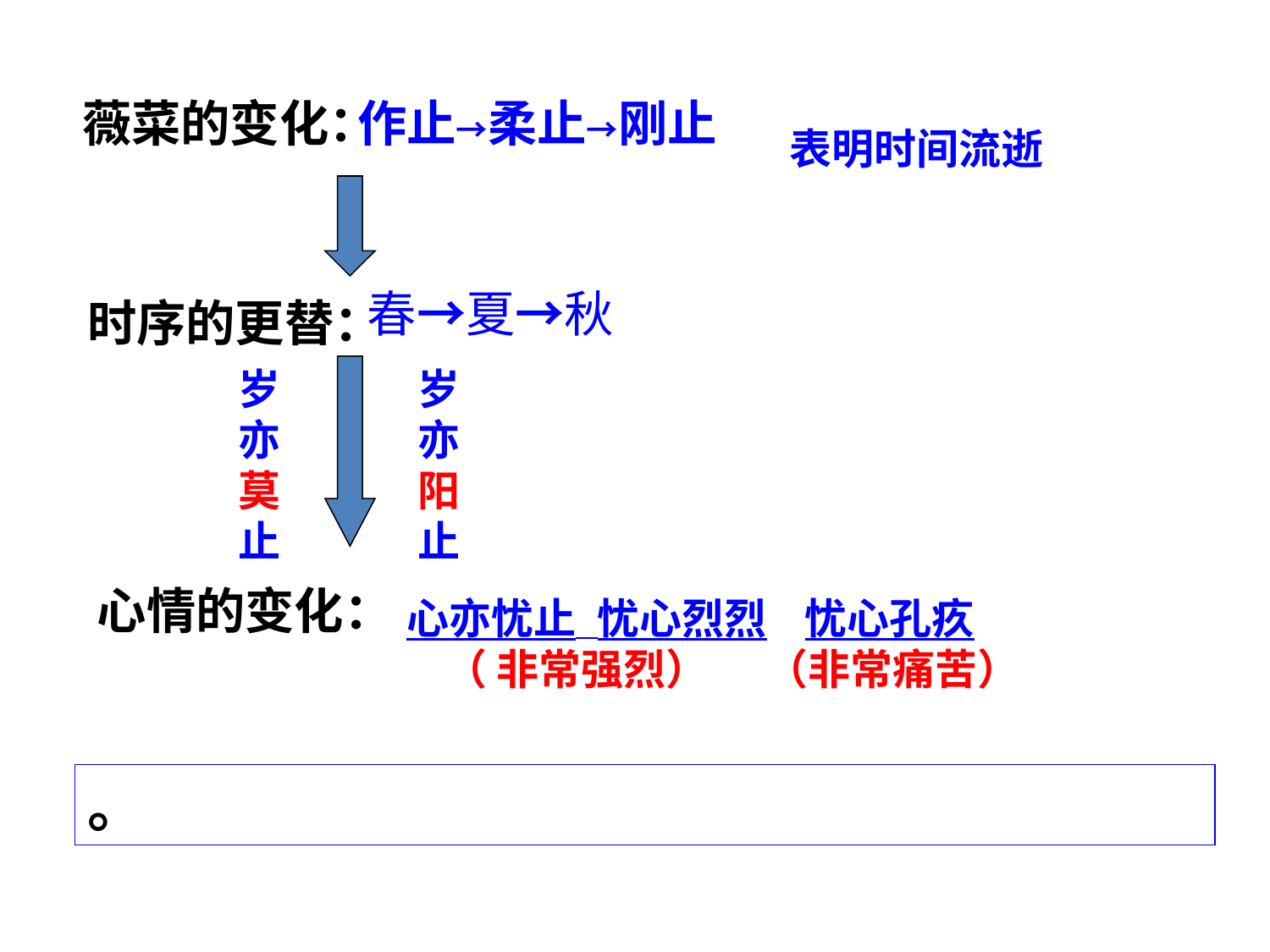

薇菜的变化：
作止→柔止→刚止
表明时间流逝

时序的更替：
春→夏→秋
岁
亦
莫
止

岁
亦
阳
止

心情的变化：
  心亦忧止   忧心烈烈    忧心孔疚
      （ 非常强烈）      （非常痛苦）
。